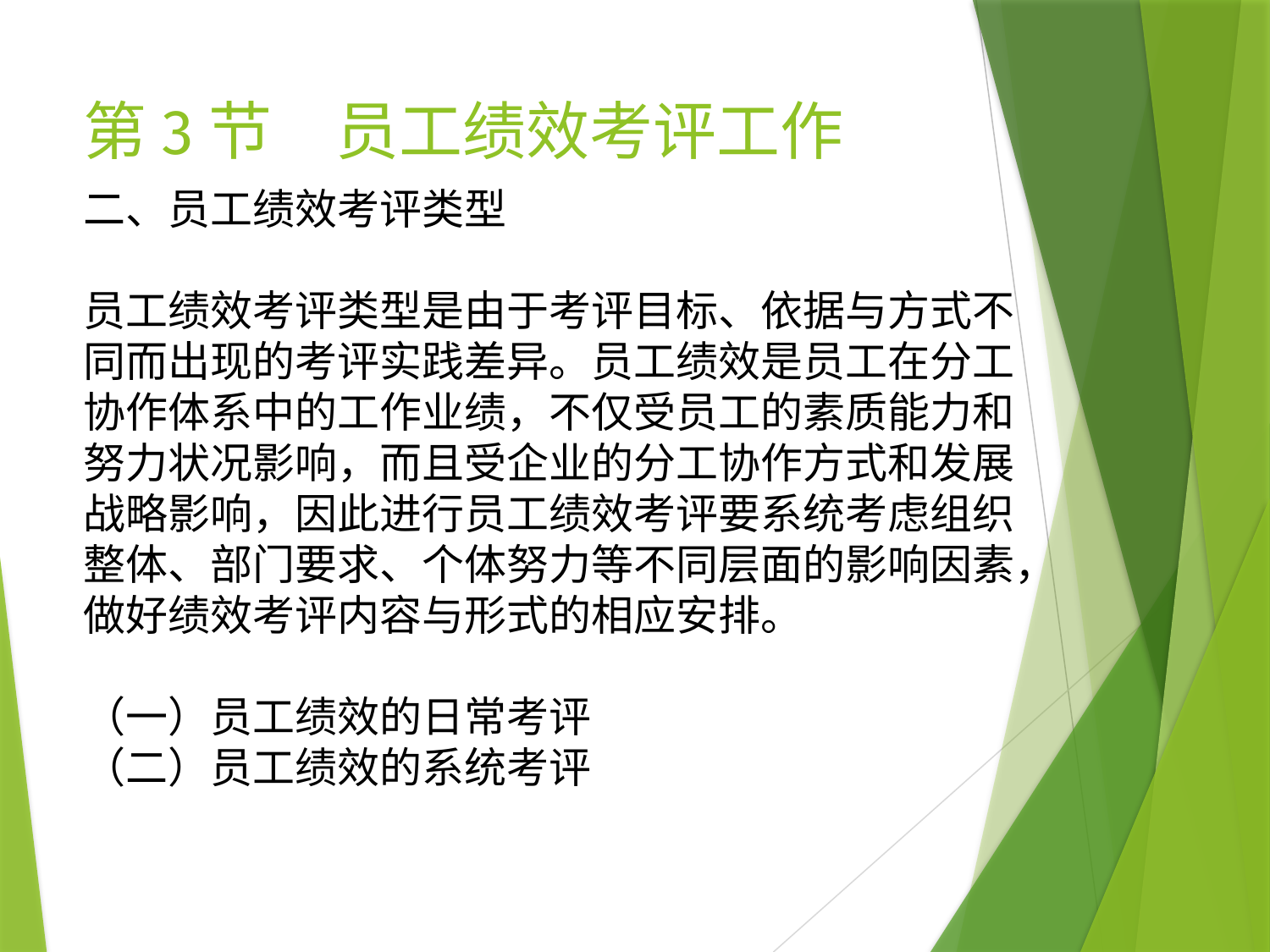

# 第3节　员工绩效考评工作
二、员工绩效考评类型

员工绩效考评类型是由于考评目标、依据与方式不同而出现的考评实践差异。员工绩效是员工在分工协作体系中的工作业绩，不仅受员工的素质能力和努力状况影响，而且受企业的分工协作方式和发展战略影响，因此进行员工绩效考评要系统考虑组织整体、部门要求、个体努力等不同层面的影响因素，做好绩效考评内容与形式的相应安排。

（一）员工绩效的日常考评
（二）员工绩效的系统考评